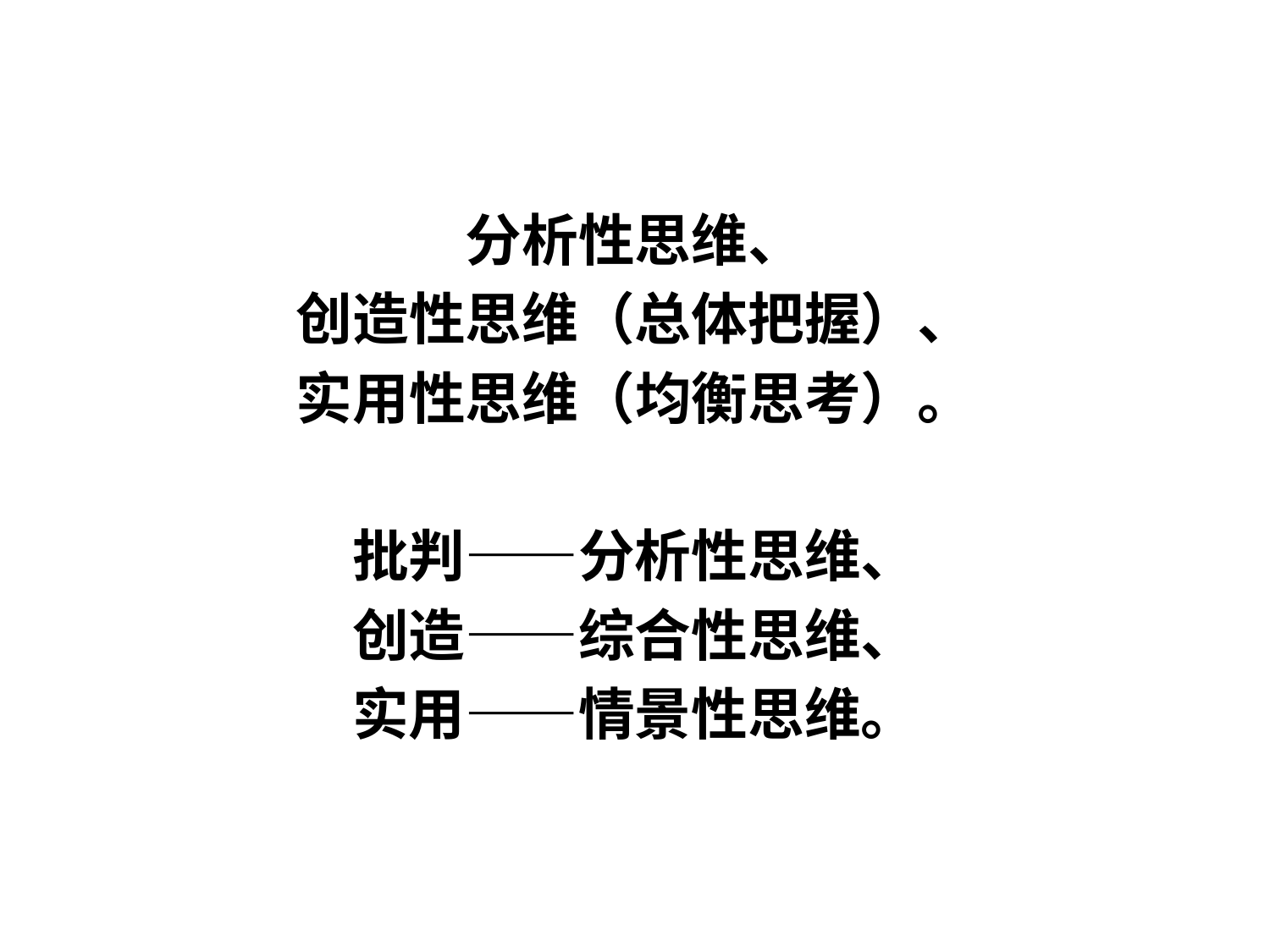

分析性思维、
创造性思维（总体把握）、
实用性思维（均衡思考）。

批判——分析性思维、
创造——综合性思维、
实用——情景性思维。